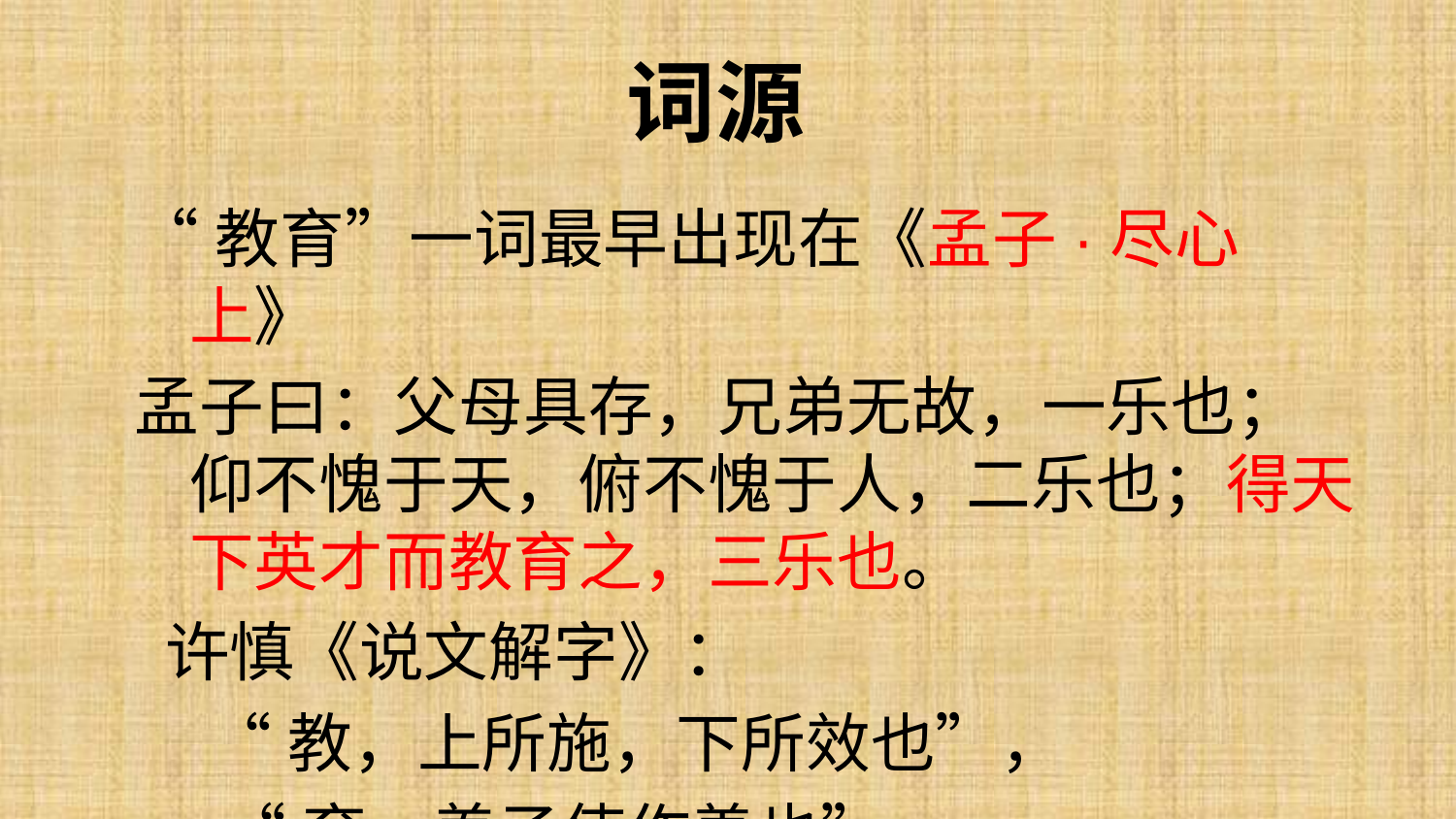

# 词源

“教育”一词最早出现在《孟子·尽心上》
孟子曰：父母具存，兄弟无故，一乐也； 仰不愧于天，俯不愧于人，二乐也；得天下英才而教育之，三乐也。
 许慎《说文解字》：
     “教，上所施，下所效也”，
      “育，养子使作善也”